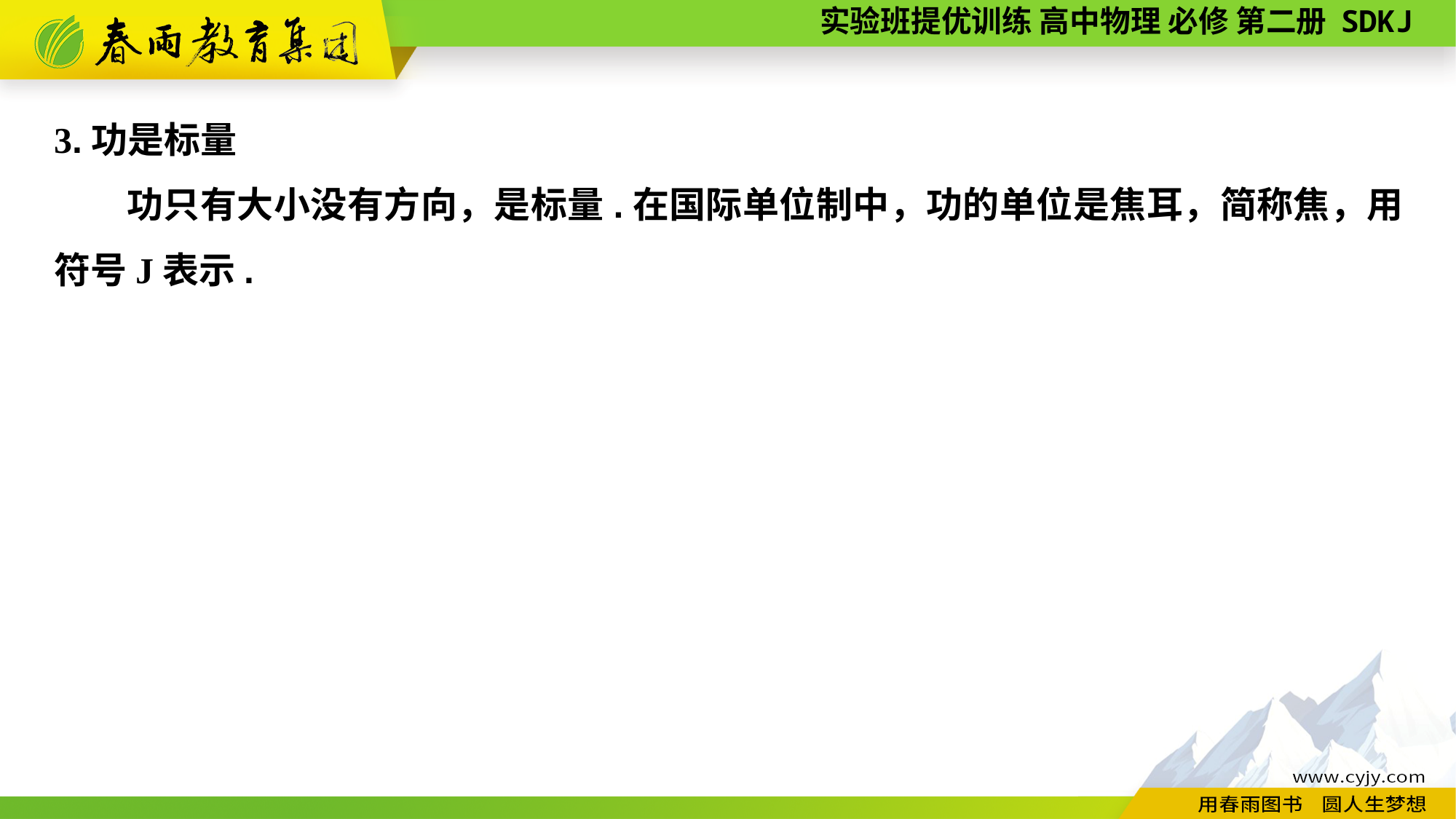

3.功是标量
功只有大小没有方向，是标量.在国际单位制中，功的单位是焦耳，简称焦，用符号J表示.